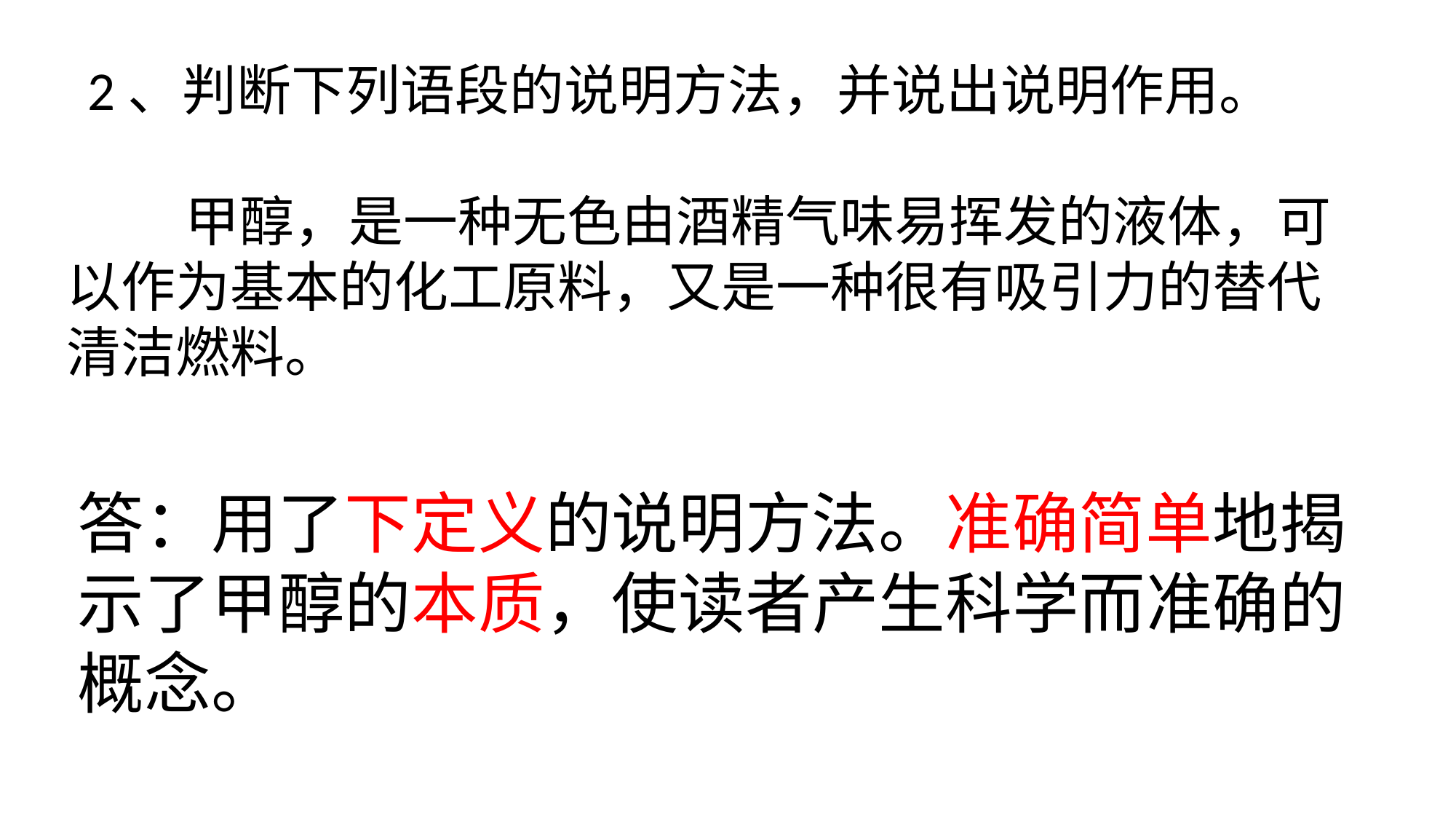

2、判断下列语段的说明方法，并说出说明作用。

       甲醇，是一种无色由酒精气味易挥发的液体，可以作为基本的化工原料，又是一种很有吸引力的替代清洁燃料。
答：用了下定义的说明方法。准确简单地揭示了甲醇的本质，使读者产生科学而准确的概念。